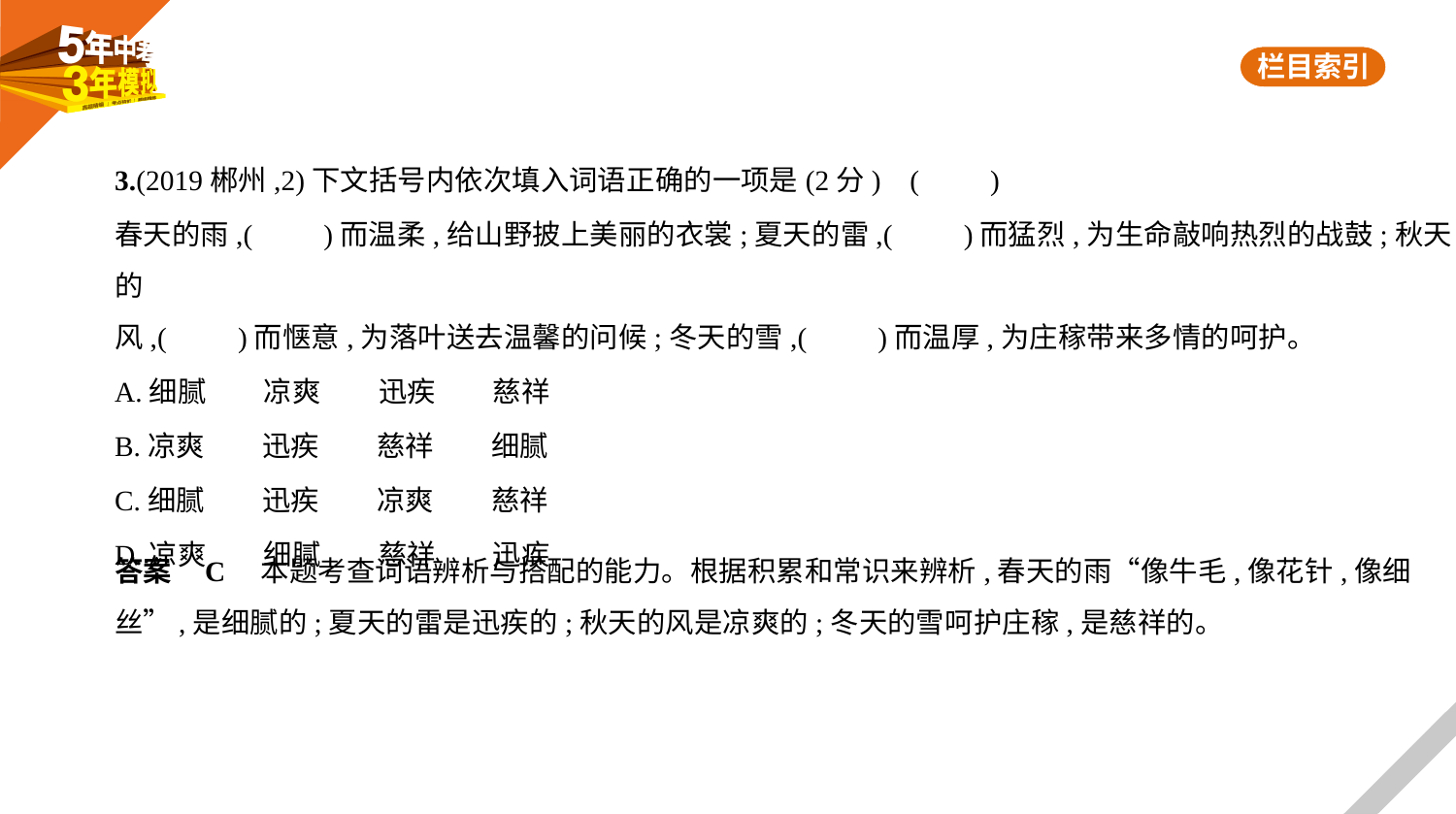

3.(2019郴州,2)下文括号内依次填入词语正确的一项是(2分) (　　)
春天的雨,(　　)而温柔,给山野披上美丽的衣裳;夏天的雷,(　　)而猛烈,为生命敲响热烈的战鼓;秋天的
风,(　　)而惬意,为落叶送去温馨的问候;冬天的雪,(　　)而温厚,为庄稼带来多情的呵护。
A.细腻　　凉爽　　迅疾　　慈祥
B.凉爽　　迅疾　　慈祥　　细腻
C.细腻　　迅疾　　凉爽　　慈祥
D.凉爽　　细腻　　慈祥　　迅疾
答案    C　本题考查词语辨析与搭配的能力。根据积累和常识来辨析,春天的雨“像牛毛,像花针,像细
丝”,是细腻的;夏天的雷是迅疾的;秋天的风是凉爽的;冬天的雪呵护庄稼,是慈祥的。